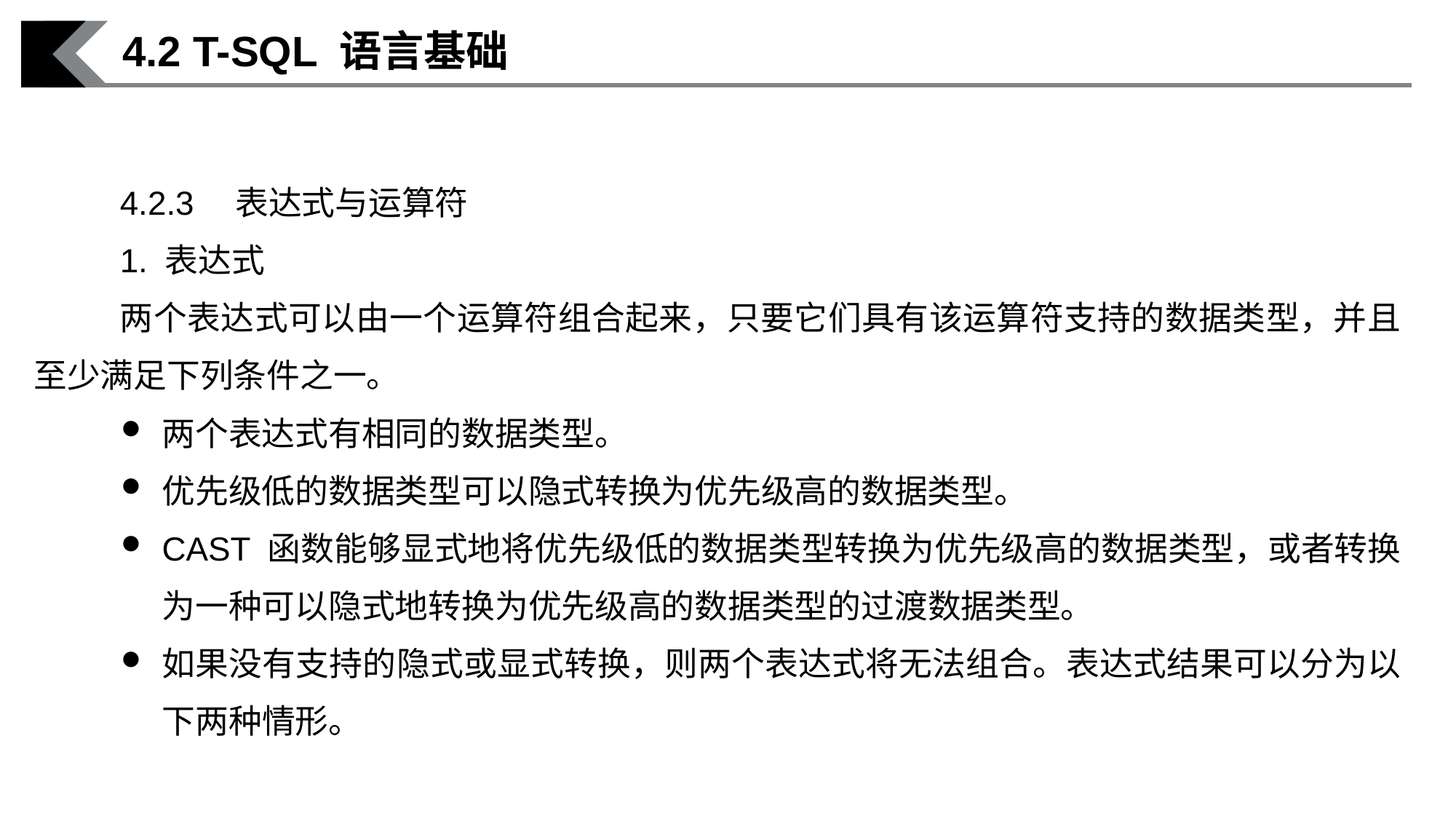

4.2 T-SQL 语言基础
4.2.3　表达式与运算符
1. 表达式
两个表达式可以由一个运算符组合起来，只要它们具有该运算符支持的数据类型，并且至少满足下列条件之一。
两个表达式有相同的数据类型。
优先级低的数据类型可以隐式转换为优先级高的数据类型。
CAST 函数能够显式地将优先级低的数据类型转换为优先级高的数据类型，或者转换为一种可以隐式地转换为优先级高的数据类型的过渡数据类型。
如果没有支持的隐式或显式转换，则两个表达式将无法组合。表达式结果可以分为以下两种情形。